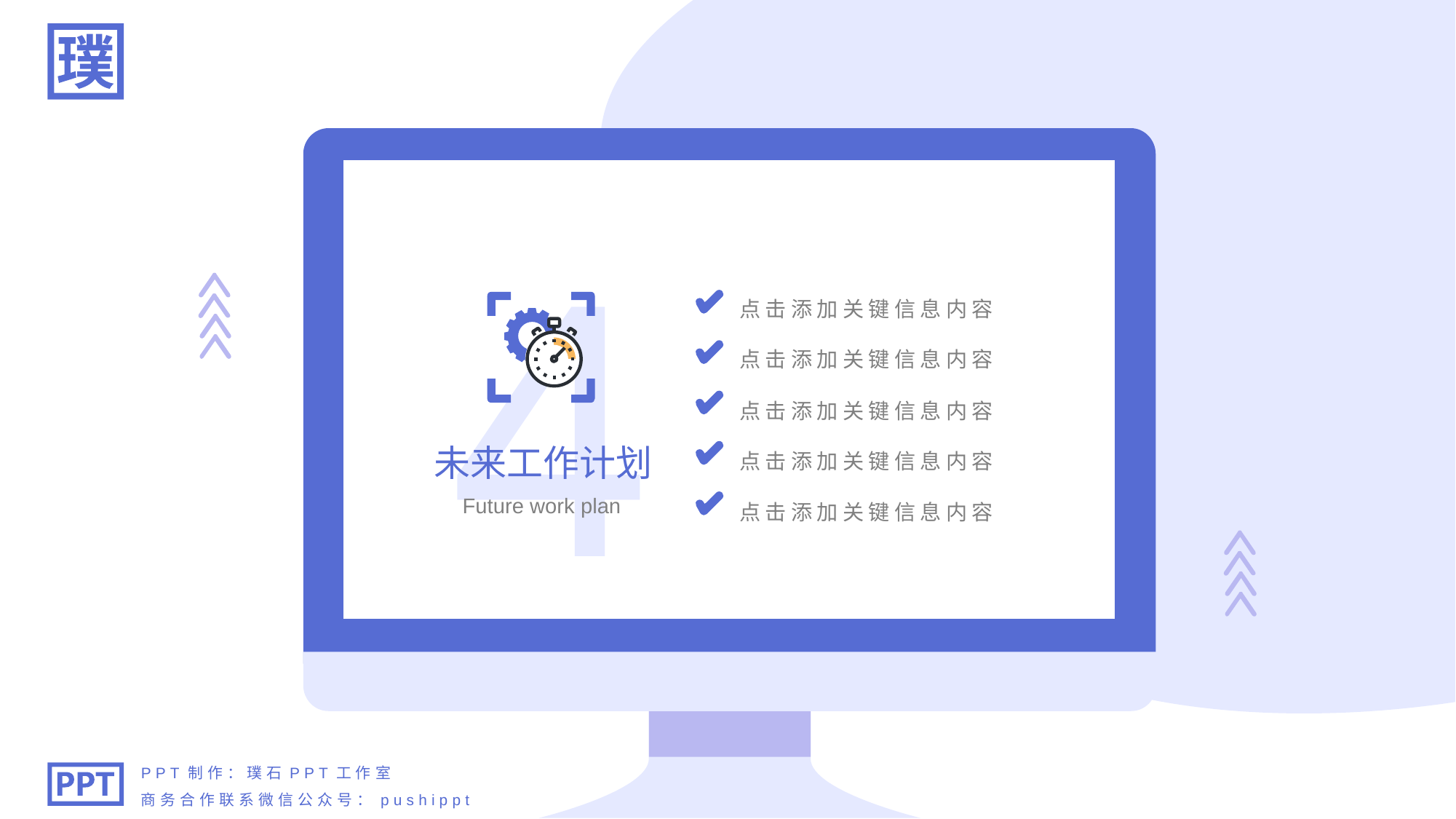

4

未来工作计划
Future work plan
点击添加关键信息内容
点击添加关键信息内容
点击添加关键信息内容
点击添加关键信息内容
点击添加关键信息内容